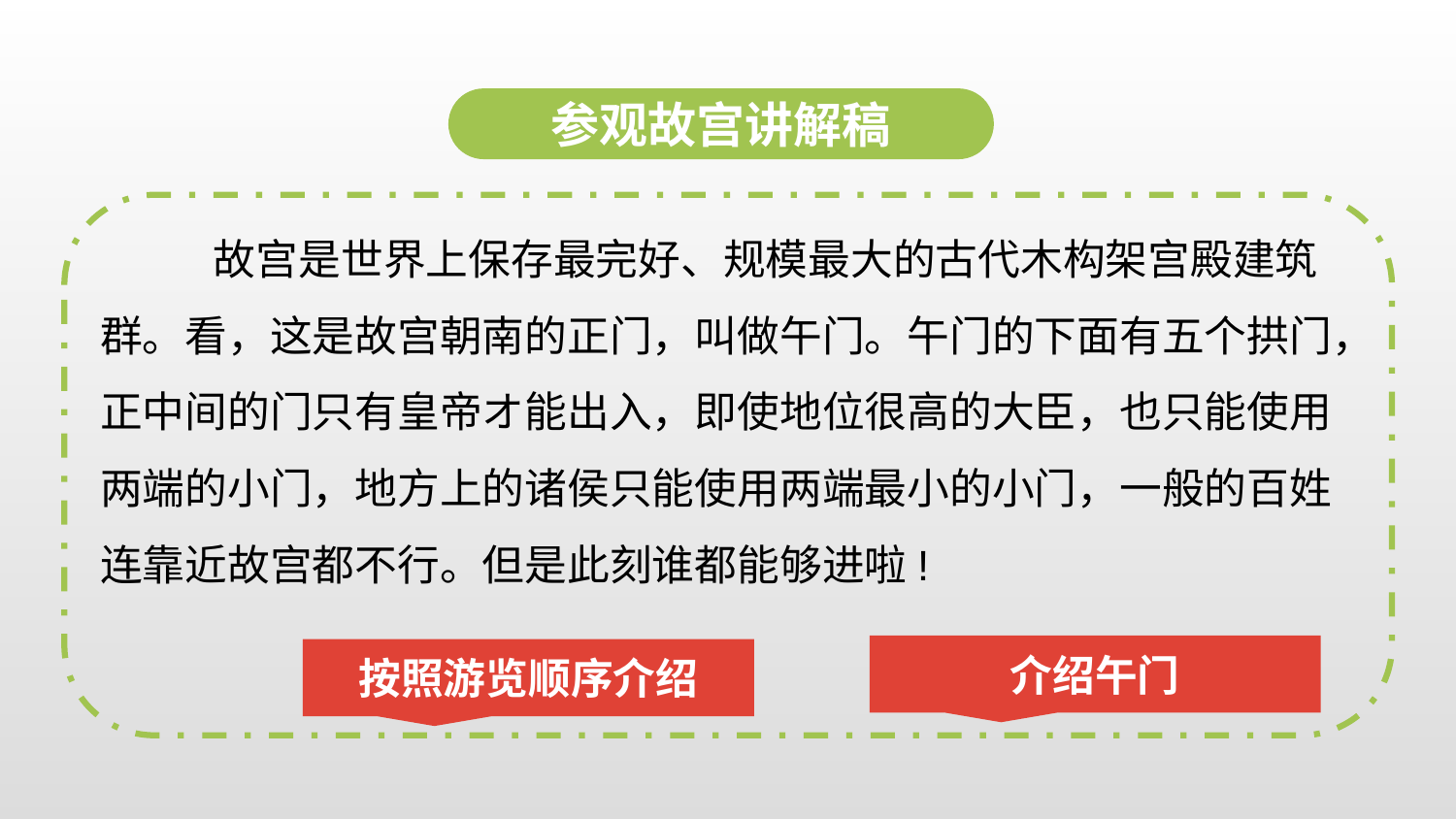

参观故宫讲解稿

故宫是世界上保存最完好、规模最大的古代木构架宫殿建筑群。看，这是故宫朝南的正门，叫做午门。午门的下面有五个拱门，正中间的门只有皇帝オ能出入，即使地位很高的大臣，也只能使用两端的小门，地方上的诸侯只能使用两端最小的小门，一般的百姓连靠近故宫都不行。但是此刻谁都能够进啦!
介绍午门
按照游览顺序介绍